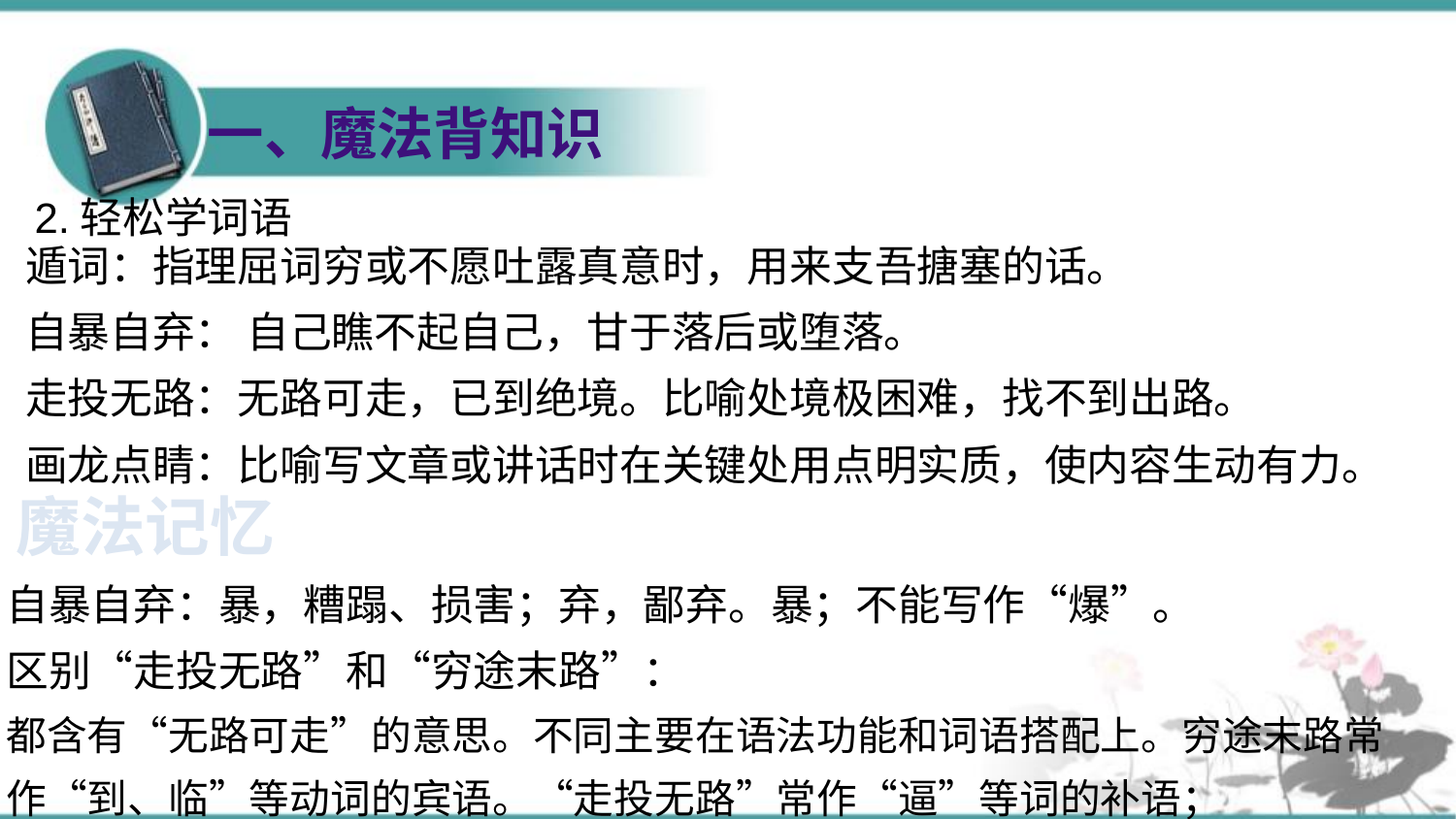

一、魔法背知识
2.轻松学词语
遁词：指理屈词穷或不愿吐露真意时，用来支吾搪塞的话。
自暴自弃： 自己瞧不起自己，甘于落后或堕落。
走投无路：无路可走，已到绝境。比喻处境极困难，找不到出路。
画龙点睛：比喻写文章或讲话时在关键处用点明实质，使内容生动有力。
魔法记忆
自暴自弃：暴，糟蹋、损害；弃，鄙弃。暴；不能写作“爆”。
区别“走投无路”和“穷途末路”：
都含有“无路可走”的意思。不同主要在语法功能和词语搭配上。穷途末路常作“到、临”等动词的宾语。“走投无路”常作“逼”等词的补语；